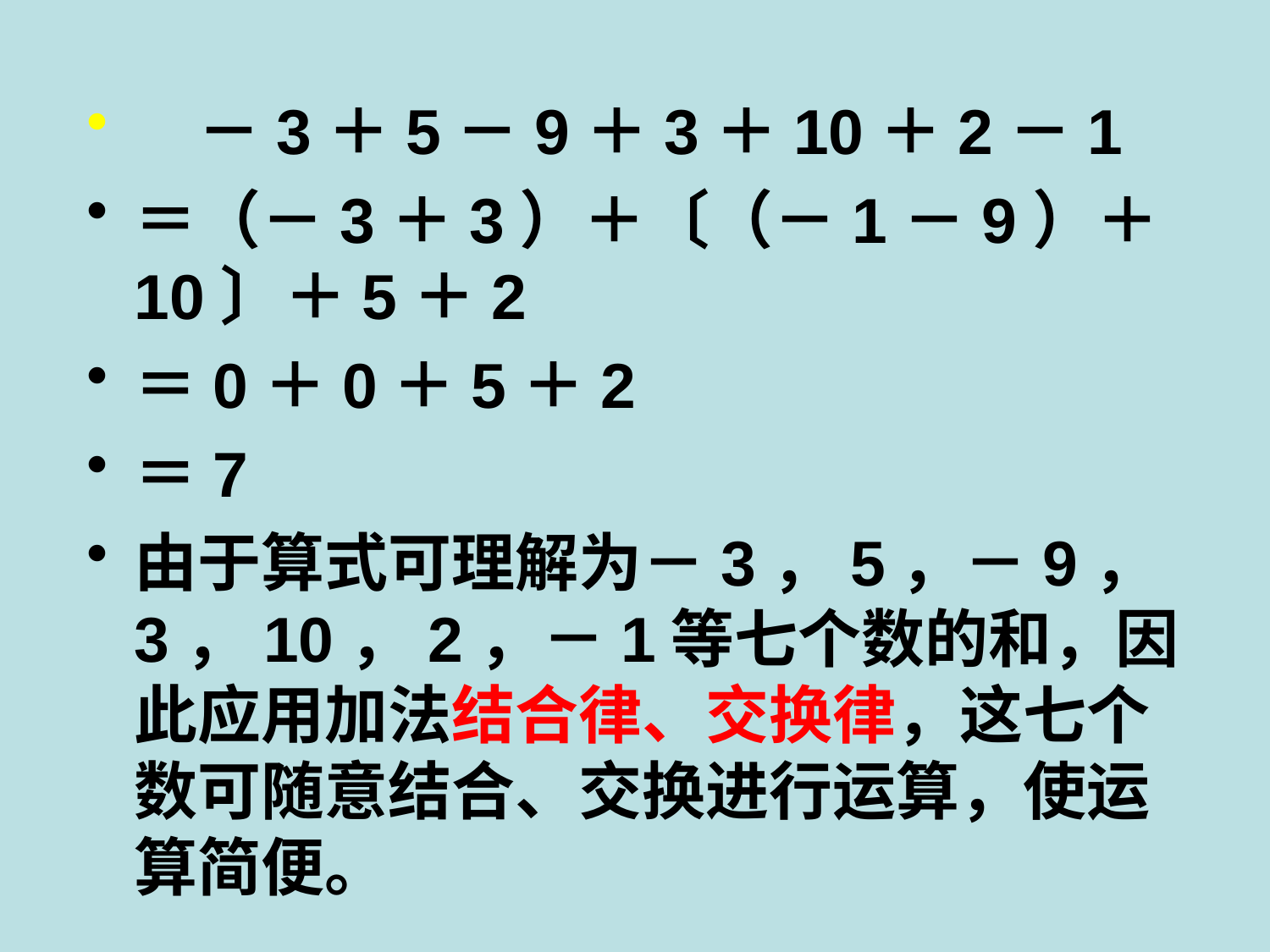

－3＋5－9＋3＋10＋2－1
＝（－3＋3）＋〔（－1－9）＋10〕＋5＋2
＝0＋0＋5＋2
＝7
由于算式可理解为－3，5，－9，3，10，2，－1等七个数的和，因此应用加法结合律、交换律，这七个数可随意结合、交换进行运算，使运算简便。